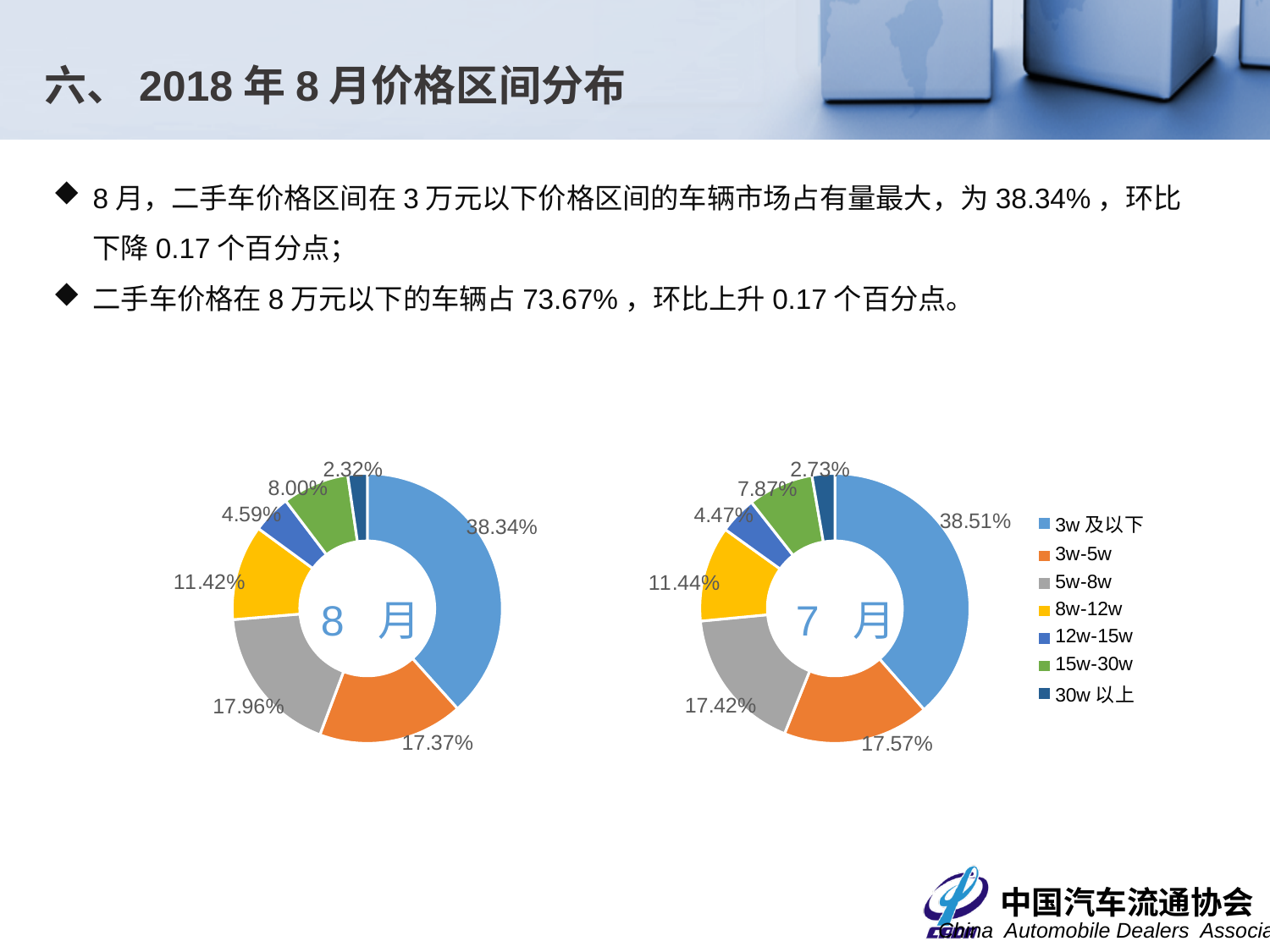

六、2018年8月价格区间分布
8月，二手车价格区间在3万元以下价格区间的车辆市场占有量最大，为38.34%，环比下降0.17个百分点；
二手车价格在8万元以下的车辆占73.67%，环比上升0.17个百分点。

### Chart

| Category | 比例 |
|---|---|
| 3w及以下 | 0.3833734712823066 |
| 3w-5w | 0.17367847484763277 |
| 5w-8w | 0.1795982617353048 |
| 8w-12w | 0.11415098147375785 |
| 12w-15w | 0.04593216462389172 |
| 15w-30w | 0.08004493656410187 |
| 30w以上 | 0.023221709473004427 |

### Chart

| Category | 比例 |
|---|---|
| 3w及以下 | 0.3851 |
| 3w-5w | 0.1757 |
| 5w-8w | 0.1742 |
| 8w-12w | 0.1144 |
| 12w-15w | 0.0447 |
| 15w-30w | 0.0787 |
| 30w以上 | 0.0273 |